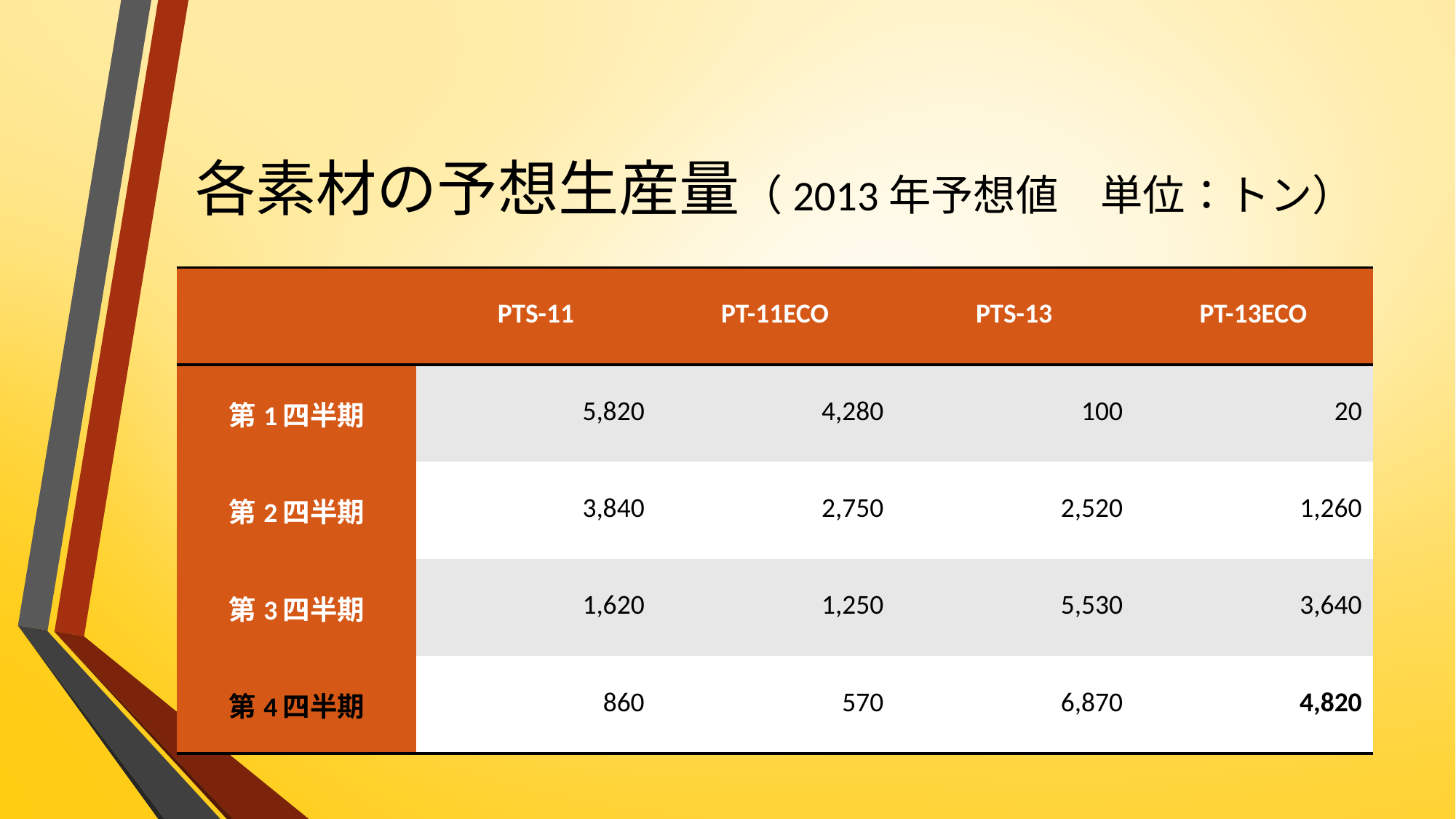

# 各素材の予想生産量（2013年予想値　単位：トン）
|  | PTS-11 | PT-11ECO | PTS-13 | PT-13ECO |
| --- | --- | --- | --- | --- |
| 第1四半期 | 5,820 | 4,280 | 100 | 20 |
| 第2四半期 | 3,840 | 2,750 | 2,520 | 1,260 |
| 第3四半期 | 1,620 | 1,250 | 5,530 | 3,640 |
| 第4四半期 | 860 | 570 | 6,870 | 4,820 |